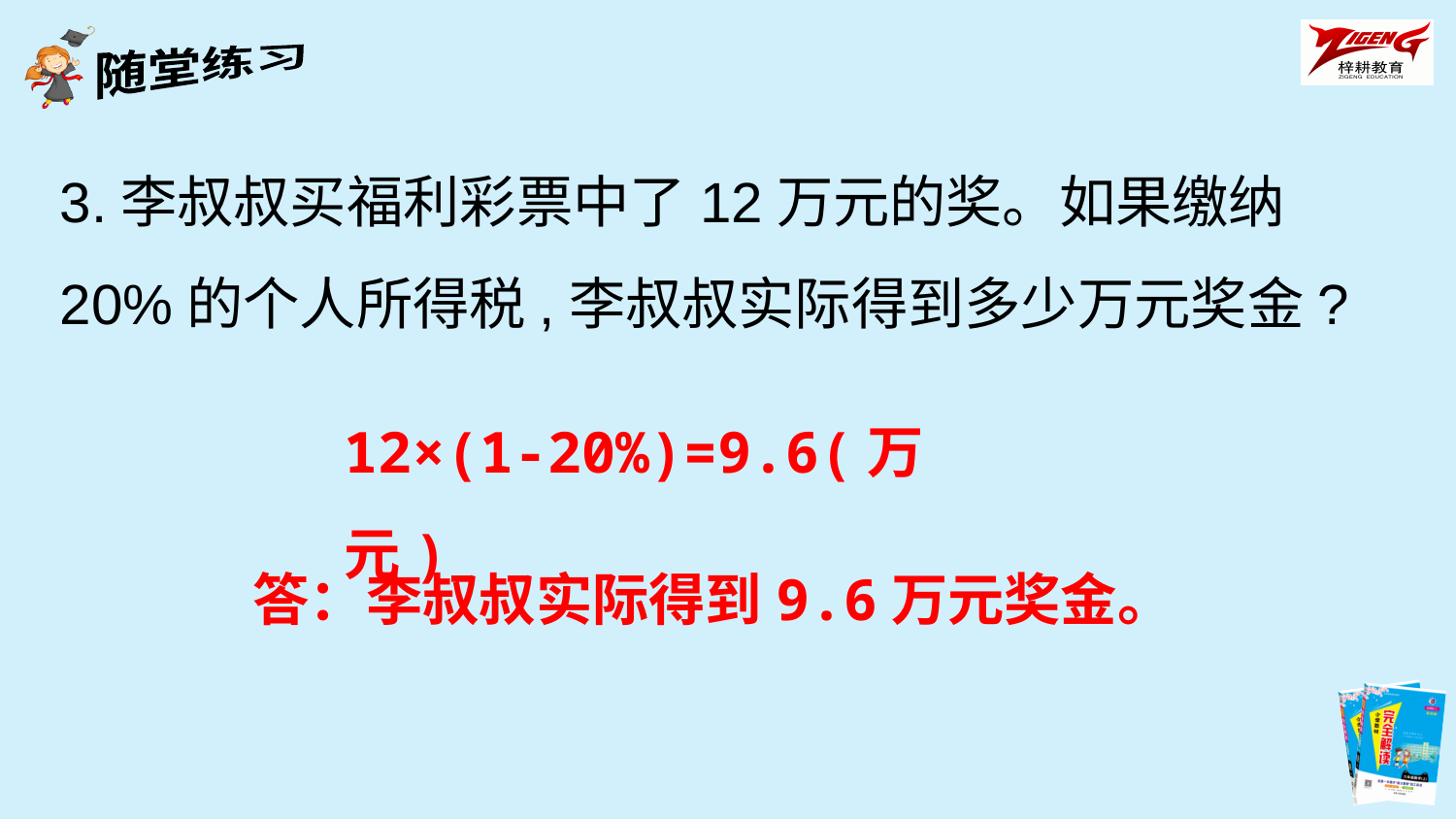

3.李叔叔买福利彩票中了12万元的奖。如果缴纳20%的个人所得税,李叔叔实际得到多少万元奖金?
12×(1-20%)=9.6(万元)
答：李叔叔实际得到9.6万元奖金。